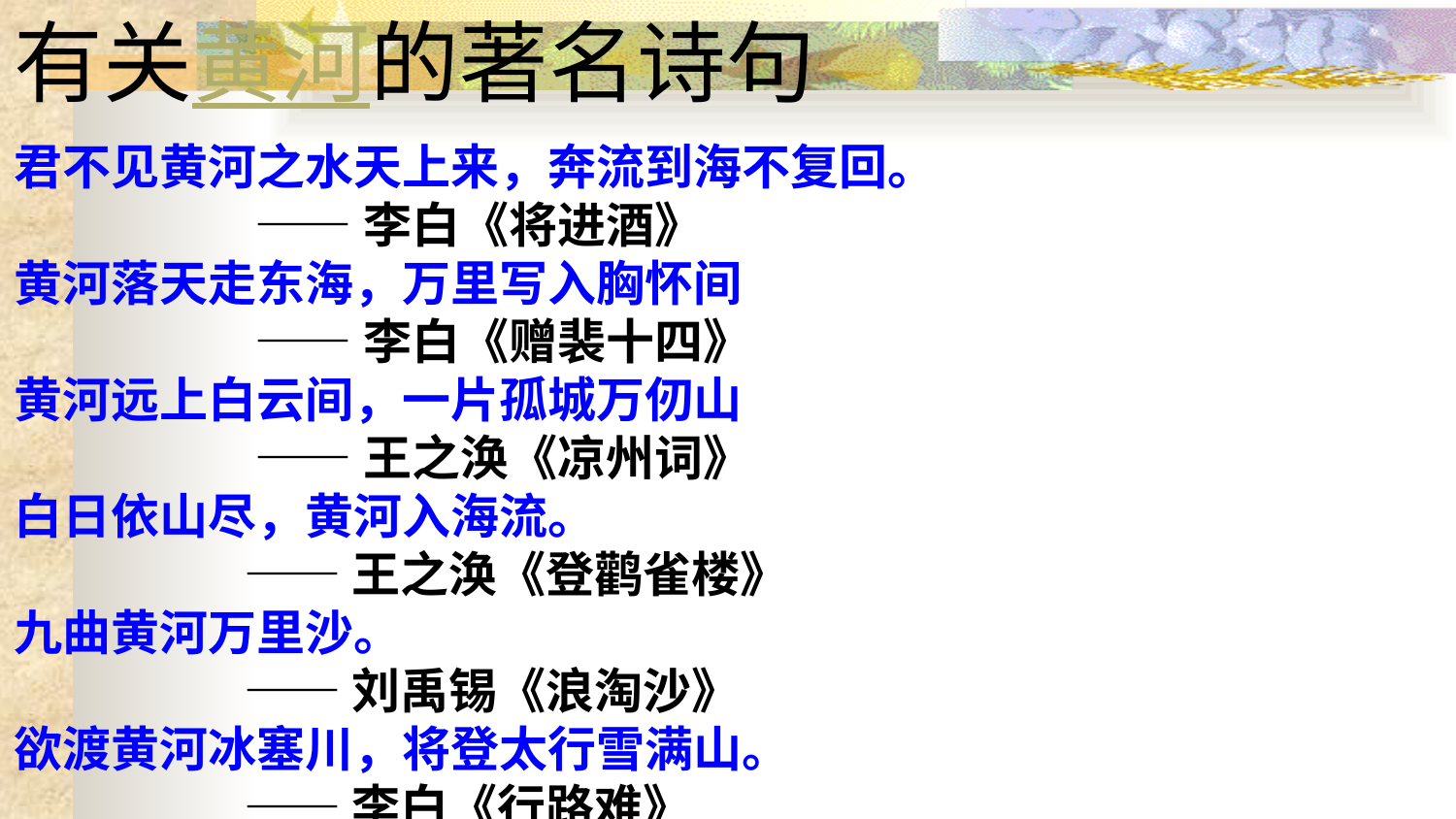

有关黄河的著名诗句
君不见黄河之水天上来，奔流到海不复回。
                      ——李白《将进酒》
黄河落天走东海，万里写入胸怀间
                      ——李白《赠裴十四》
黄河远上白云间，一片孤城万仞山
                      ——王之涣《凉州词》
白日依山尽，黄河入海流。
                     ——王之涣《登鹳雀楼》
九曲黄河万里沙。
                     ——刘禹锡《浪淘沙》
欲渡黄河冰塞川，将登太行雪满山。
                     ——李白《行路难》